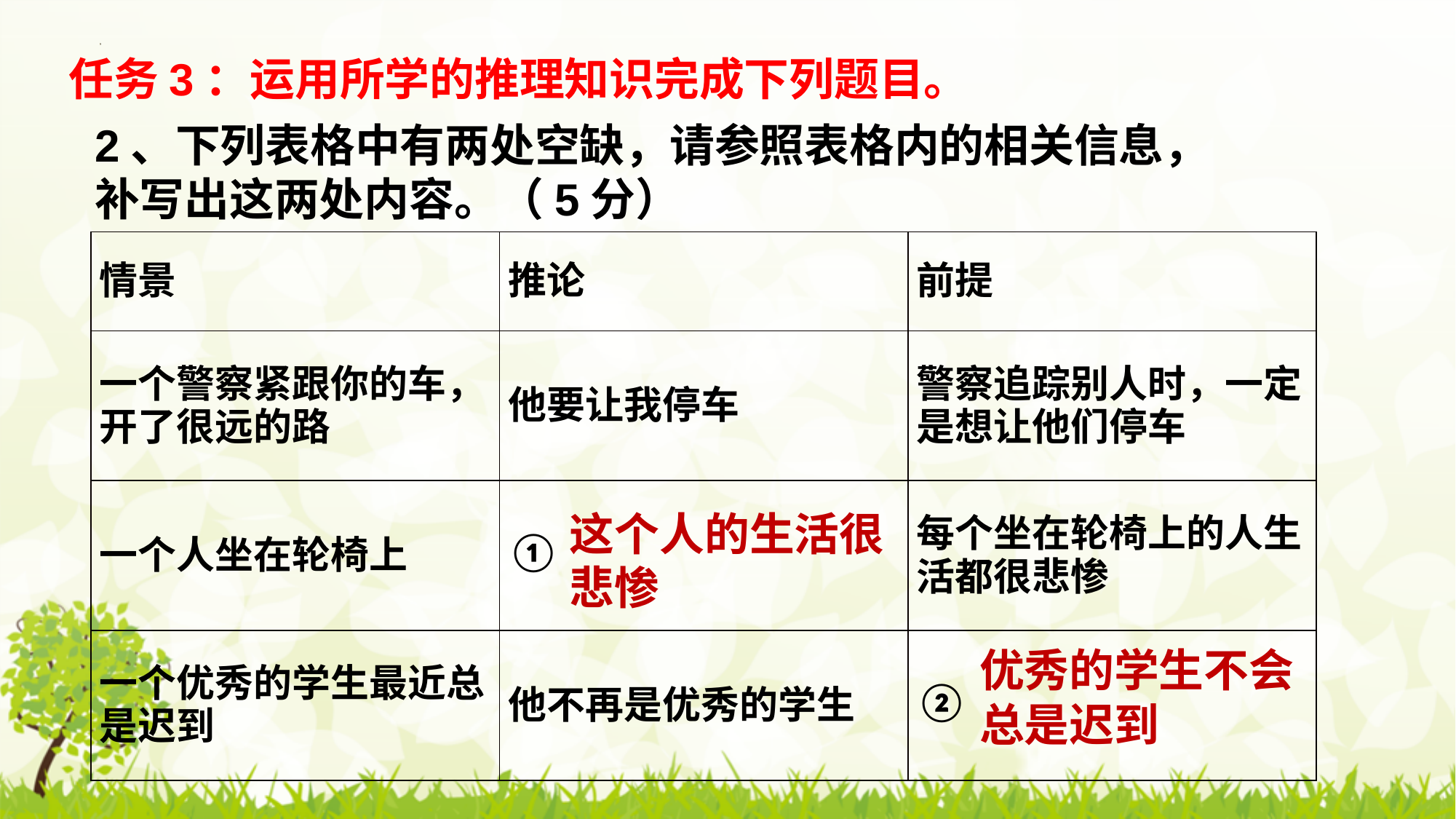

任务3：运用所学的推理知识完成下列题目。
2、下列表格中有两处空缺，请参照表格内的相关信息，补写出这两处内容。（5分）
| 情景 | 推论 | 前提 |
| --- | --- | --- |
| 一个警察紧跟你的车，开了很远的路 | 他要让我停车 | 警察追踪别人时，一定是想让他们停车 |
| 一个人坐在轮椅上 | ① | 每个坐在轮椅上的人生活都很悲惨 |
| 一个优秀的学生最近总是迟到 | 他不再是优秀的学生 | ② |
这个人的生活很悲惨
优秀的学生不会总是迟到